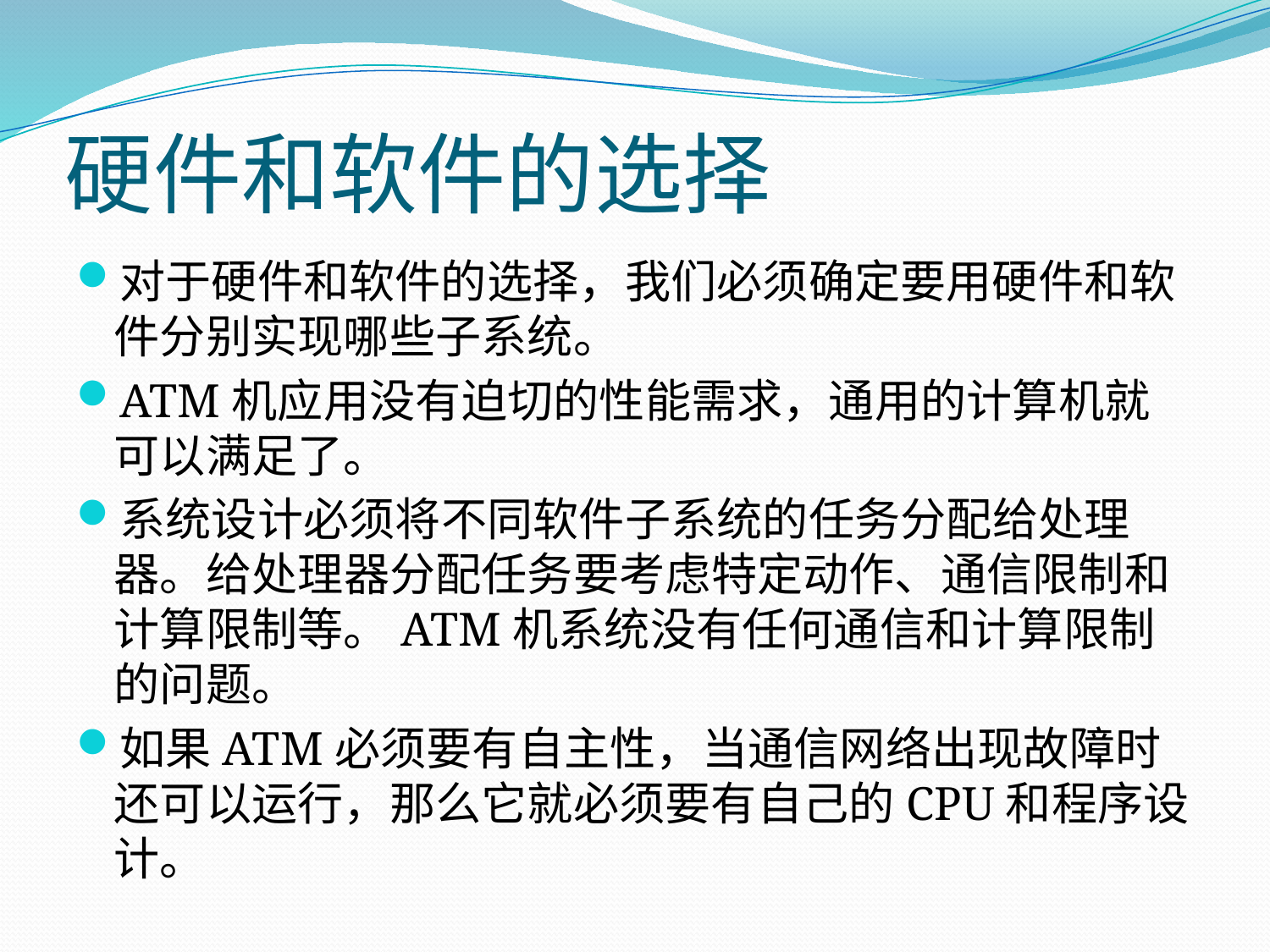

# 硬件和软件的选择
对于硬件和软件的选择，我们必须确定要用硬件和软件分别实现哪些子系统。
ATM机应用没有迫切的性能需求，通用的计算机就可以满足了。
系统设计必须将不同软件子系统的任务分配给处理器。给处理器分配任务要考虑特定动作、通信限制和计算限制等。ATM机系统没有任何通信和计算限制的问题。
如果ATM必须要有自主性，当通信网络出现故障时还可以运行，那么它就必须要有自己的CPU和程序设计。